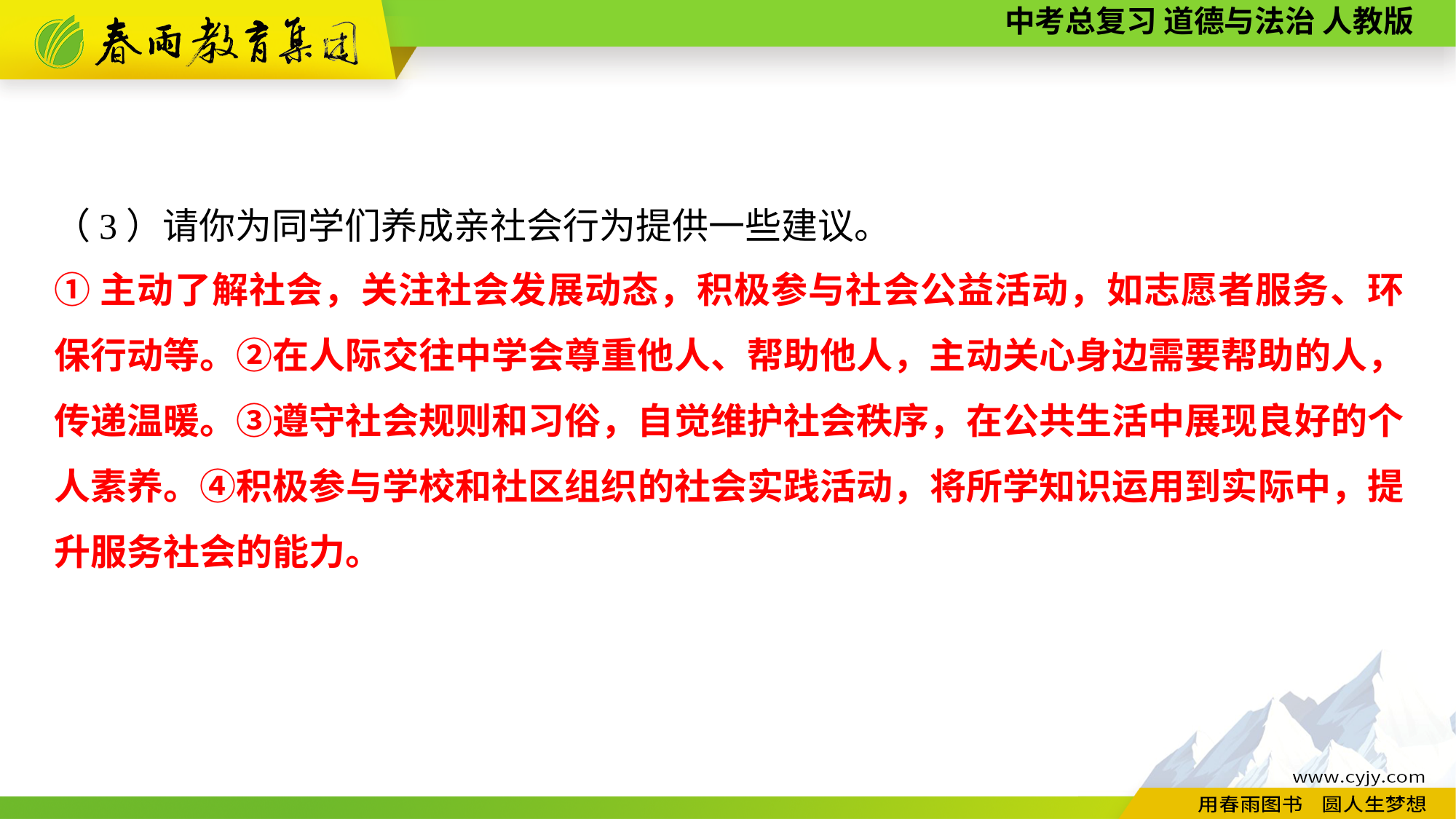

（3）请你为同学们养成亲社会行为提供一些建议。
①主动了解社会，关注社会发展动态，积极参与社会公益活动，如志愿者服务、环保行动等。②在人际交往中学会尊重他人、帮助他人，主动关心身边需要帮助的人，传递温暖。③遵守社会规则和习俗，自觉维护社会秩序，在公共生活中展现良好的个人素养。④积极参与学校和社区组织的社会实践活动，将所学知识运用到实际中，提升服务社会的能力。